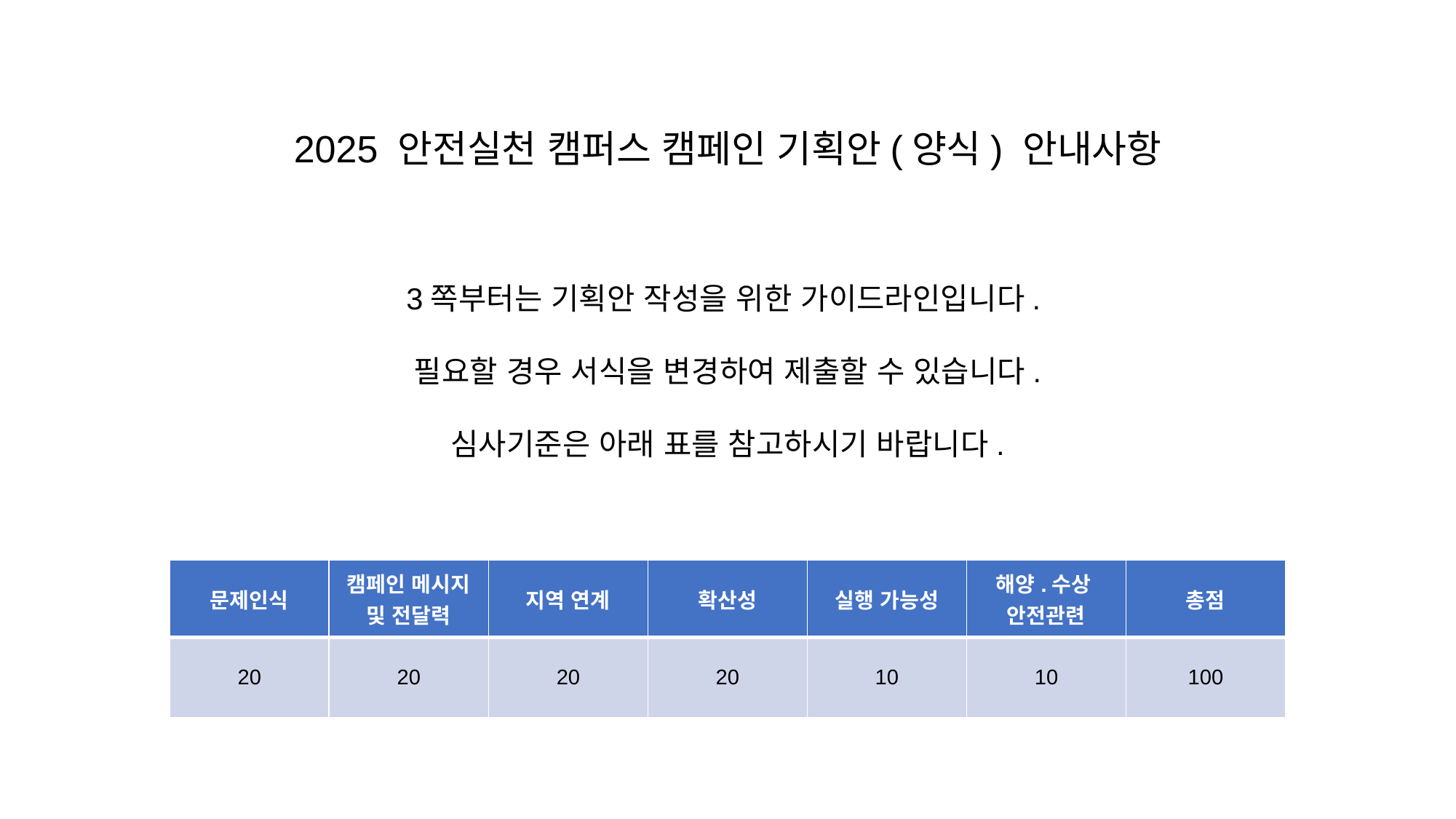

2025 안전실천 캠퍼스 캠페인 기획안(양식) 안내사항

3쪽부터는 기획안 작성을 위한 가이드라인입니다.

필요할 경우 서식을 변경하여 제출할 수 있습니다.

심사기준은 아래 표를 참고하시기 바랍니다.
| 문제인식 | 캠페인 메시지 및 전달력 | 지역 연계 | 확산성 | 실행 가능성 | 해양.수상 안전관련 | 총점 |
| --- | --- | --- | --- | --- | --- | --- |
| 20 | 20 | 20 | 20 | 10 | 10 | 100 |